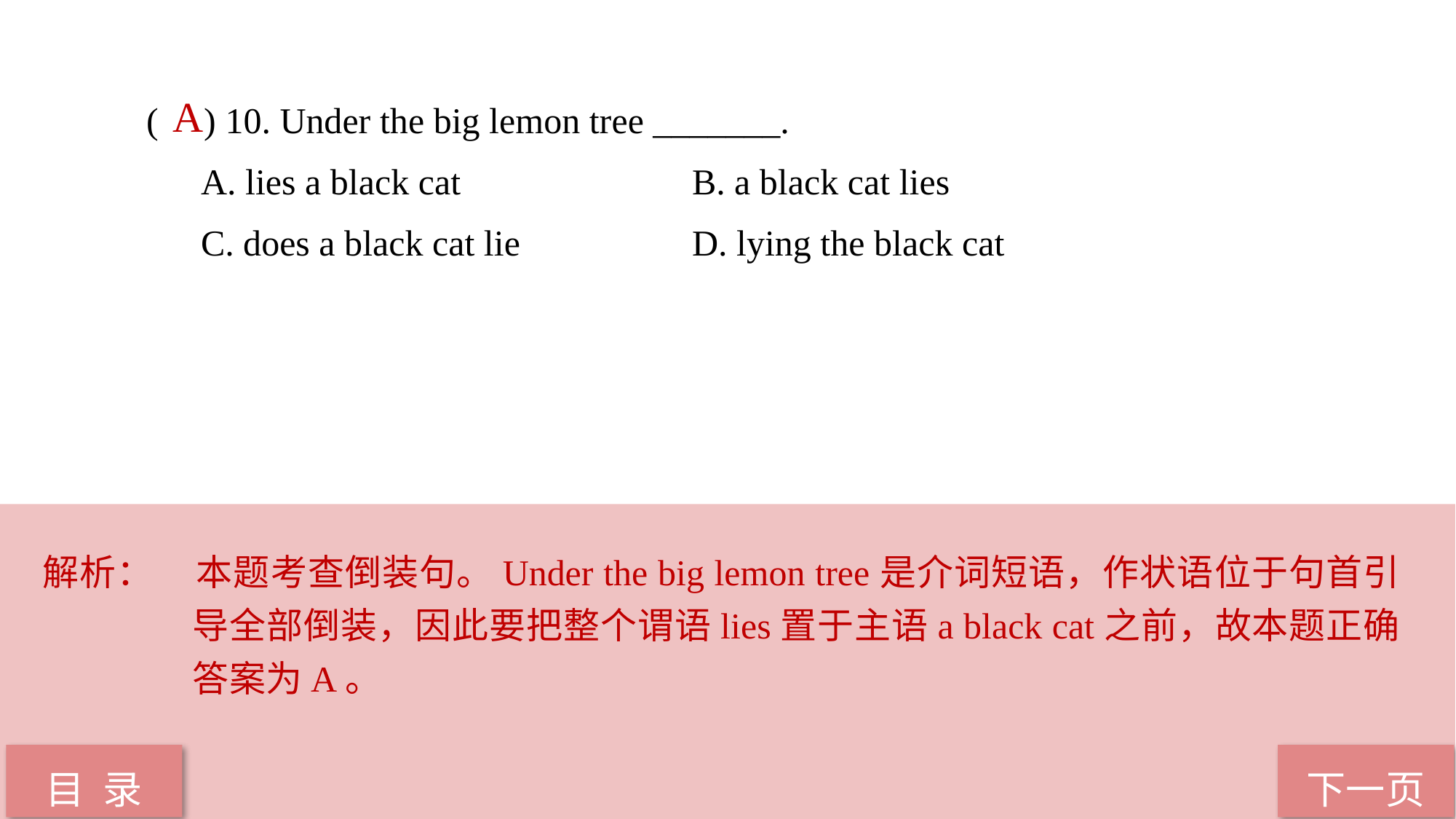

(     ) 10. Under the big lemon tree _______.
A. lies a black cat 			B. a black cat lies
C. does a black cat lie 		D. lying the black cat
   A
解析：	本题考查倒装句。Under the big lemon tree是介词短语，作状语位于句首引导全部倒装，因此要把整个谓语lies置于主语a black cat之前，故本题正确答案为A。